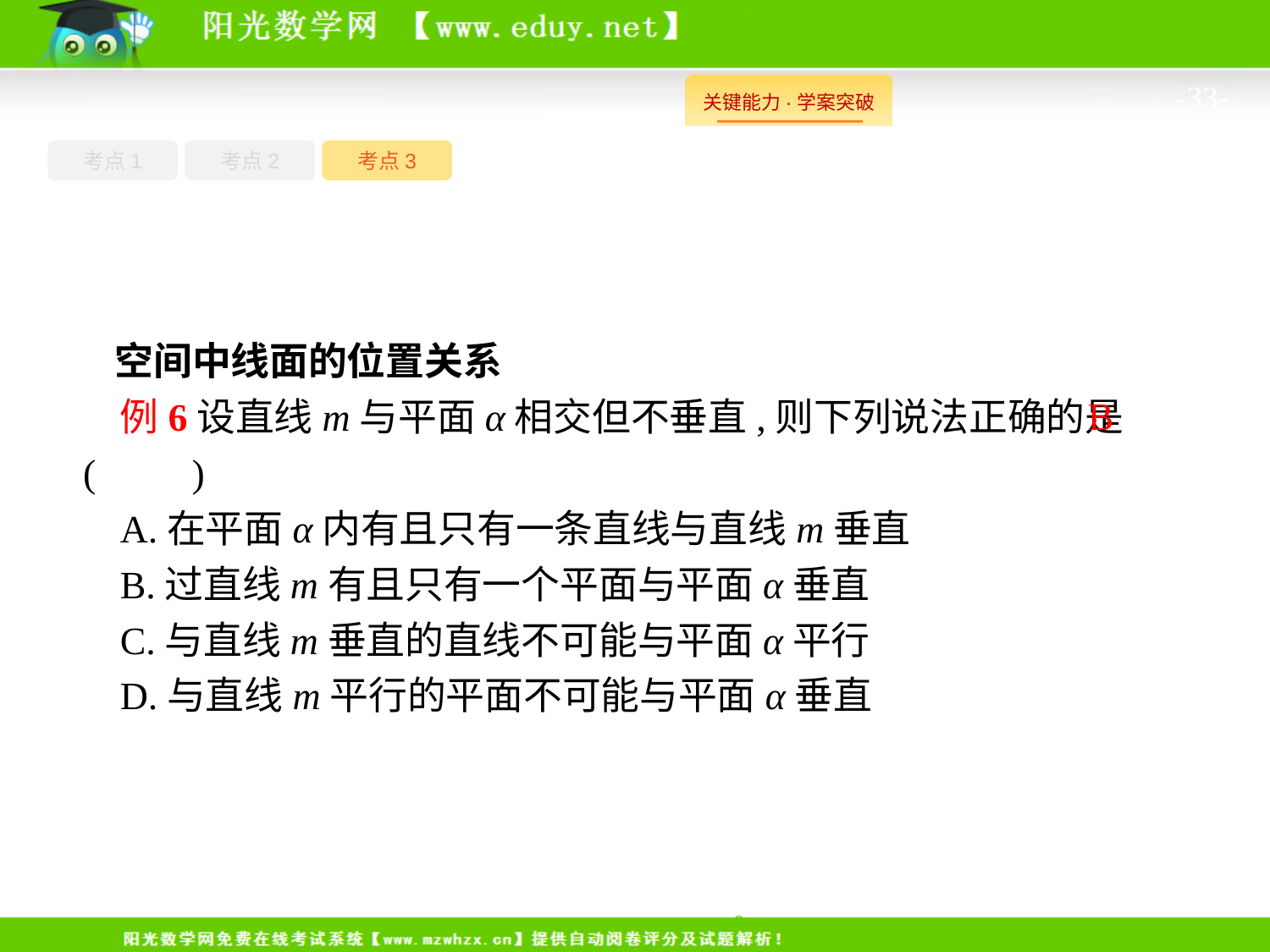

-33-
考点1
考点3
考点2
空间中线面的位置关系
例6设直线m与平面α相交但不垂直,则下列说法正确的是(　　)
A.在平面α内有且只有一条直线与直线m垂直
B.过直线m有且只有一个平面与平面α垂直
C.与直线m垂直的直线不可能与平面α平行
D.与直线m平行的平面不可能与平面α垂直
B